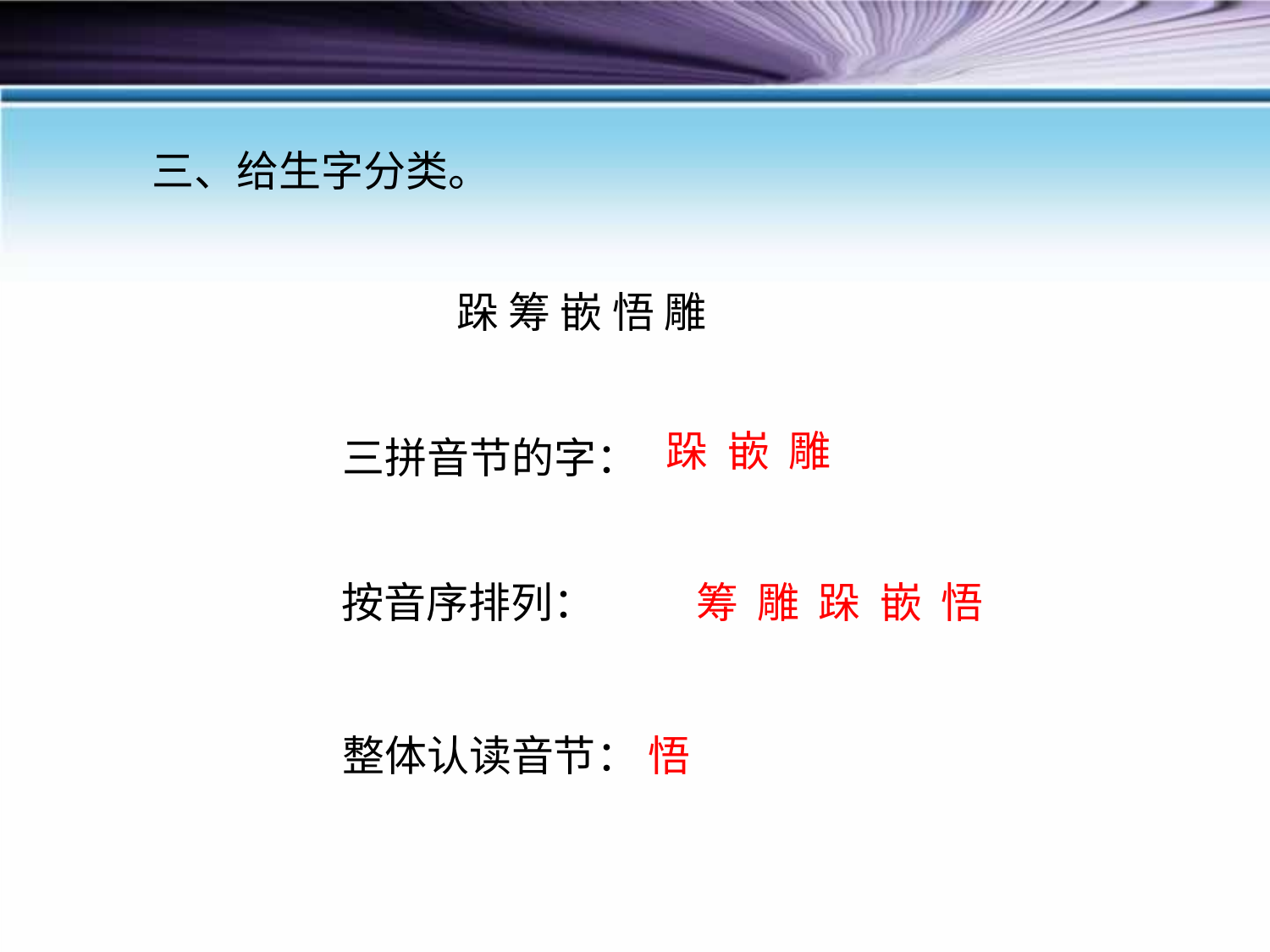

三、给生字分类。
  跺 筹 嵌 悟 雕
跺  嵌  雕
三拼音节的字：
按音序排列：
筹  雕  跺  嵌  悟
整体认读音节：
悟